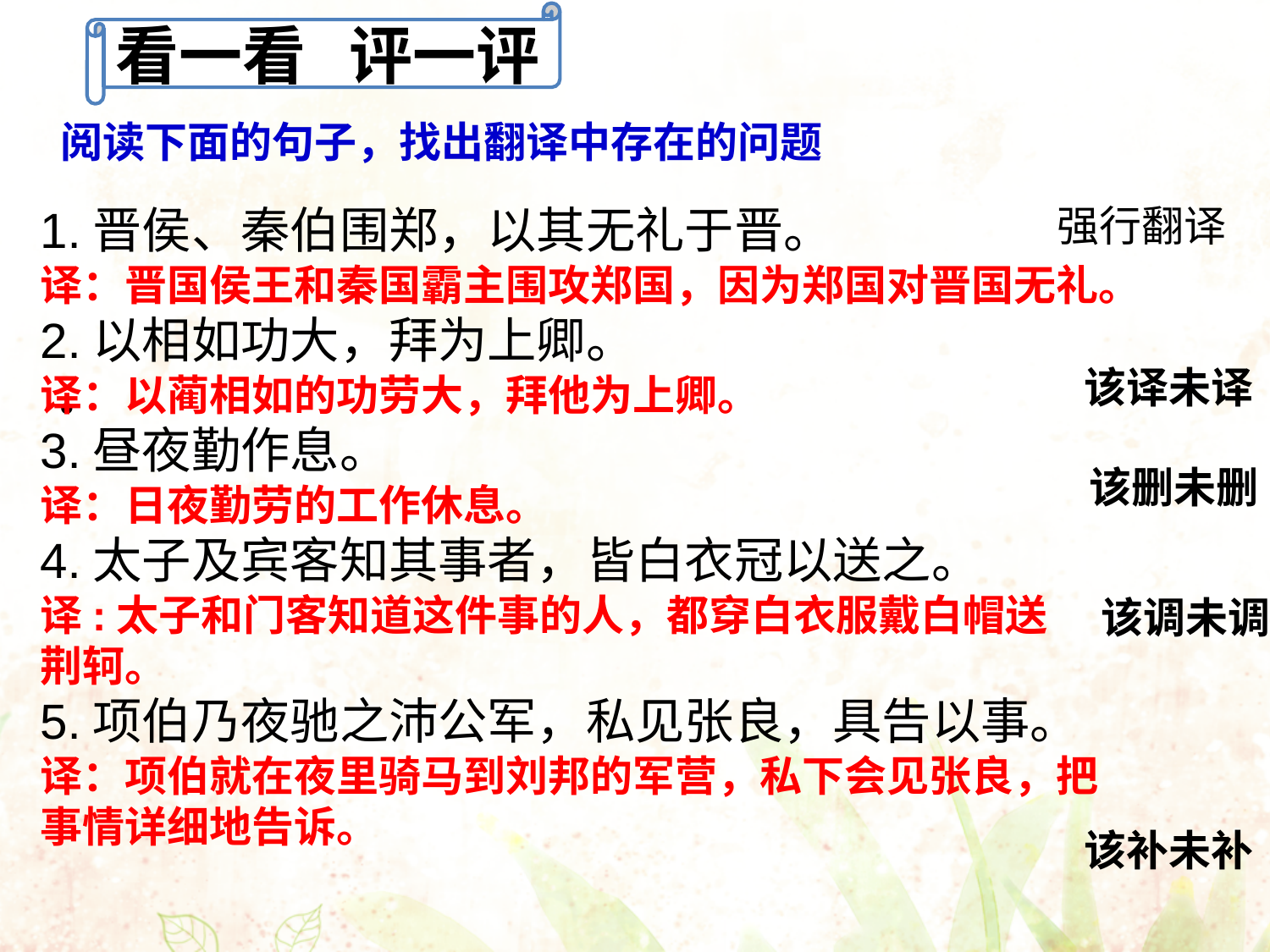

看一看   评一评
阅读下面的句子，找出翻译中存在的问题
1.晋侯、秦伯围郑，以其无礼于晋。
译：晋国侯王和秦国霸主围攻郑国，因为郑国对晋国无礼。
2.以相如功大，拜为上卿。
译：以蔺相如的功劳大，拜他为上卿。
3.昼夜勤作息。
译：日夜勤劳的工作休息。
4.太子及宾客知其事者，皆白衣冠以送之。
译:太子和门客知道这件事的人，都穿白衣服戴白帽送
荆轲。
5.项伯乃夜驰之沛公军，私见张良，具告以事。
译：项伯就在夜里骑马到刘邦的军营，私下会见张良，把事情详细地告诉。
强行翻译
该译未译
•

该删未删
 该调未调
该补未补